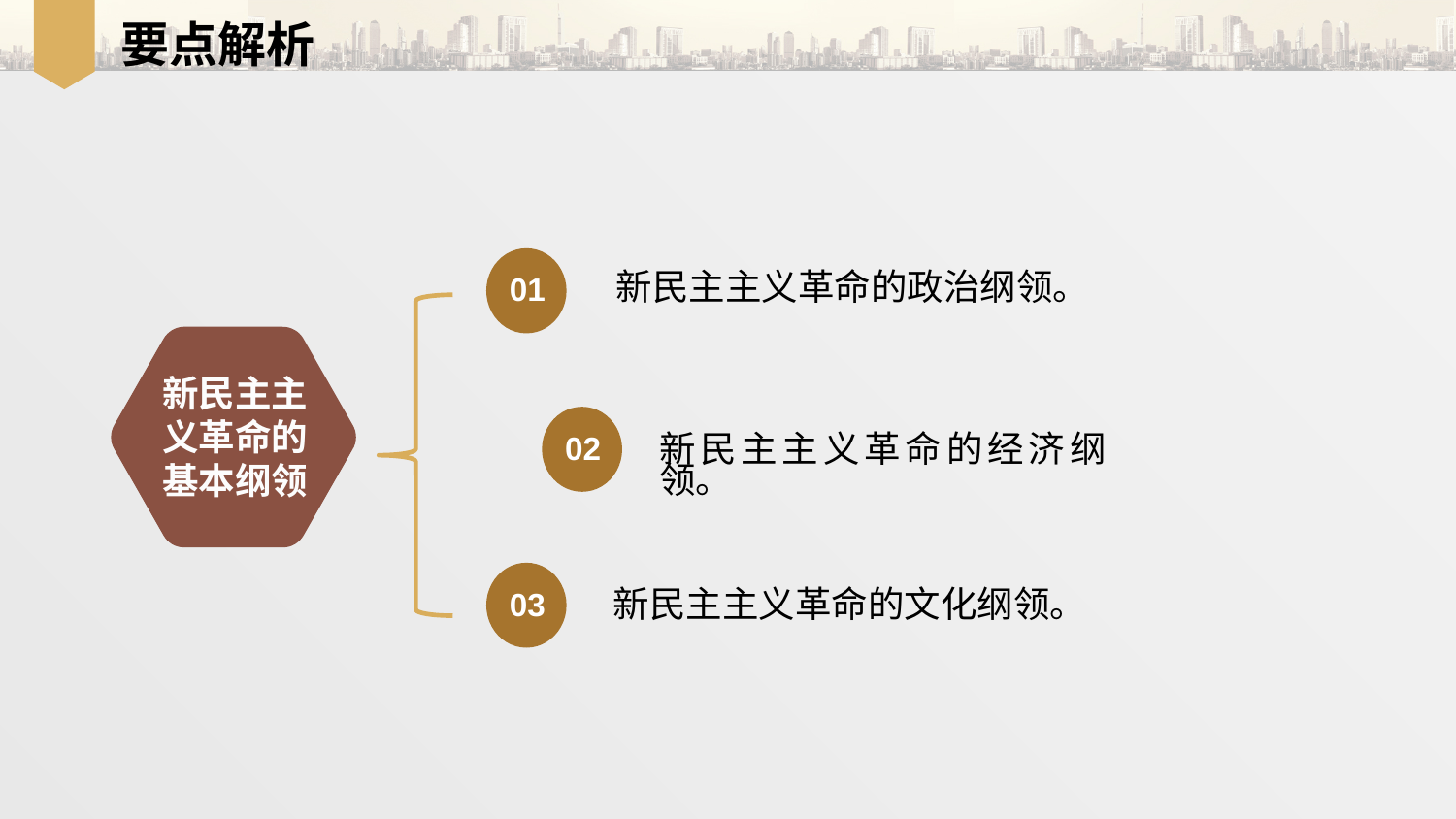

要点解析

01
新民主主义革命的政治纲领。

新民主主义革命的基本纲领

02
新民主主义革命的经济纲领。

03
新民主主义革命的文化纲领。